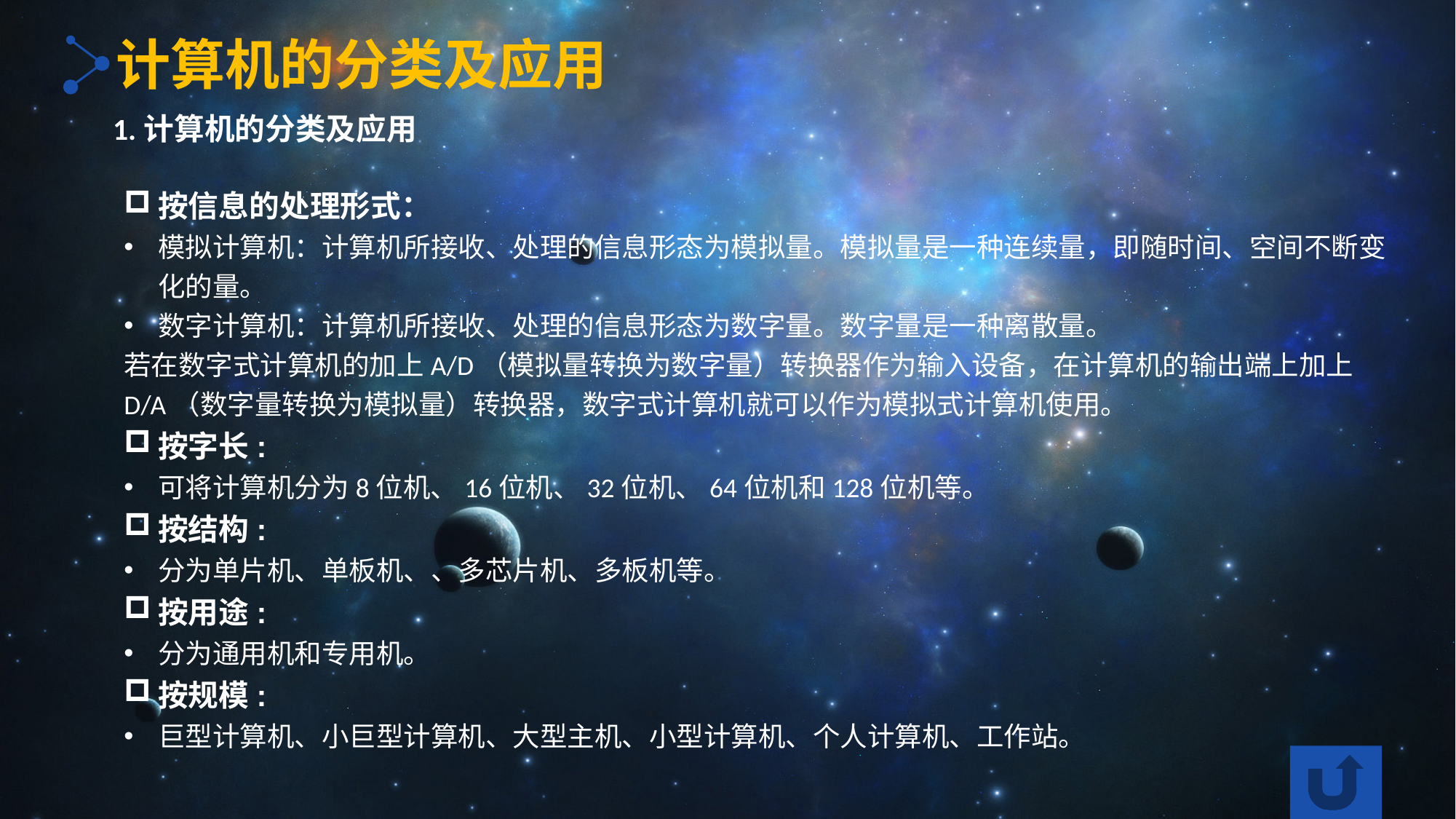

计算机的分类及应用

1.计算机的分类及应用
按信息的处理形式：
模拟计算机：计算机所接收、处理的信息形态为模拟量。模拟量是一种连续量，即随时间、空间不断变化的量。
数字计算机：计算机所接收、处理的信息形态为数字量。数字量是一种离散量。
若在数字式计算机的加上A/D（模拟量转换为数字量）转换器作为输入设备，在计算机的输出端上加上D/A（数字量转换为模拟量）转换器，数字式计算机就可以作为模拟式计算机使用。
按字长:
可将计算机分为8位机、16位机、32位机、64位机和128位机等。
按结构:
分为单片机、单板机、、多芯片机、多板机等。
按用途:
分为通用机和专用机。
按规模:
巨型计算机、小巨型计算机、大型主机、小型计算机、个人计算机、工作站。